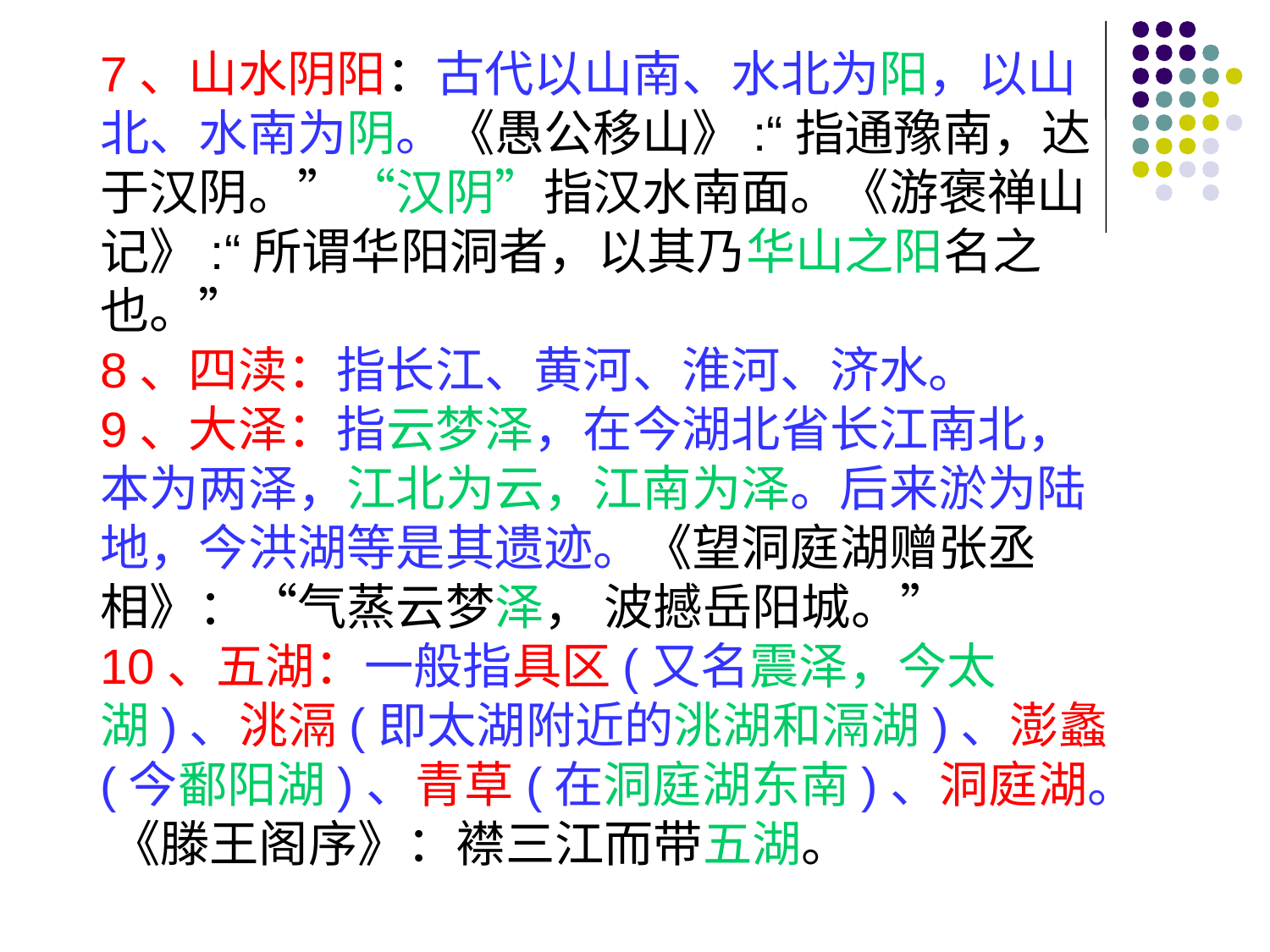

7、山水阴阳：古代以山南、水北为阳，以山北、水南为阴。《愚公移山》:“指通豫南，达于汉阴。”“汉阴”指汉水南面。《游褒禅山记》:“所谓华阳洞者，以其乃华山之阳名之也。”
8、四渎：指长江、黄河、淮河、济水。
9、大泽：指云梦泽，在今湖北省长江南北，本为两泽，江北为云，江南为泽。后来淤为陆地，今洪湖等是其遗迹。《望洞庭湖赠张丞相》：“气蒸云梦泽， 波撼岳阳城。”
10、五湖：一般指具区(又名震泽，今太湖)、洮滆(即太湖附近的洮湖和滆湖)、澎蠡(今鄱阳湖)、青草(在洞庭湖东南)、洞庭湖。 《滕王阁序》：襟三江而带五湖。